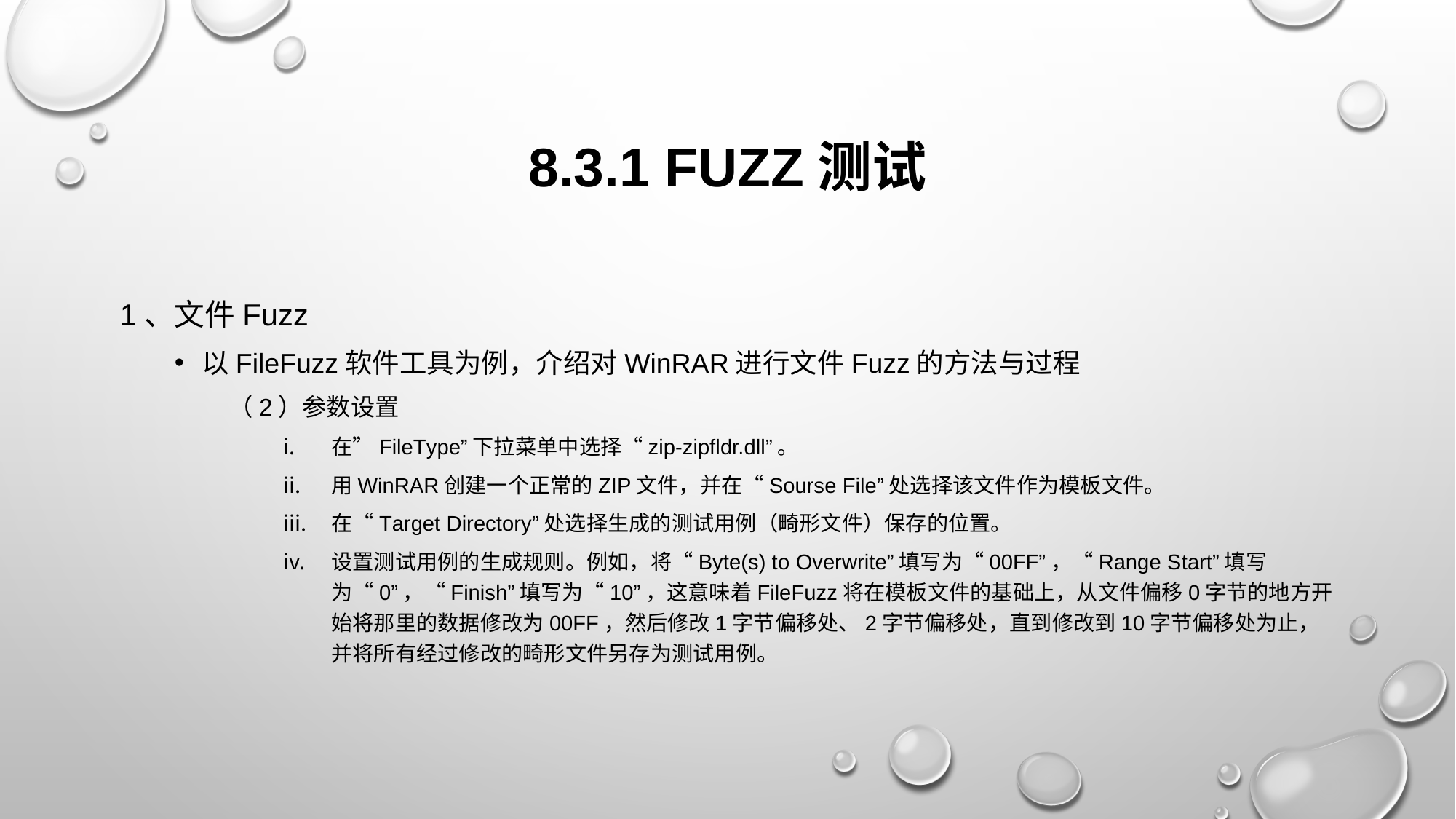

# 8.3.1 Fuzz测试
1、文件Fuzz
以FileFuzz软件工具为例，介绍对WinRAR进行文件Fuzz的方法与过程
（2）参数设置
在”FileType”下拉菜单中选择“zip-zipfldr.dll”。
用WinRAR创建一个正常的zip文件，并在“Sourse File”处选择该文件作为模板文件。
在“Target Directory”处选择生成的测试用例（畸形文件）保存的位置。
设置测试用例的生成规则。例如，将“Byte(s) to Overwrite”填写为“00FF”，“Range Start”填写为“0”，“Finish”填写为“10”，这意味着FileFuzz将在模板文件的基础上，从文件偏移0字节的地方开始将那里的数据修改为00FF，然后修改1字节偏移处、2字节偏移处，直到修改到10字节偏移处为止，并将所有经过修改的畸形文件另存为测试用例。